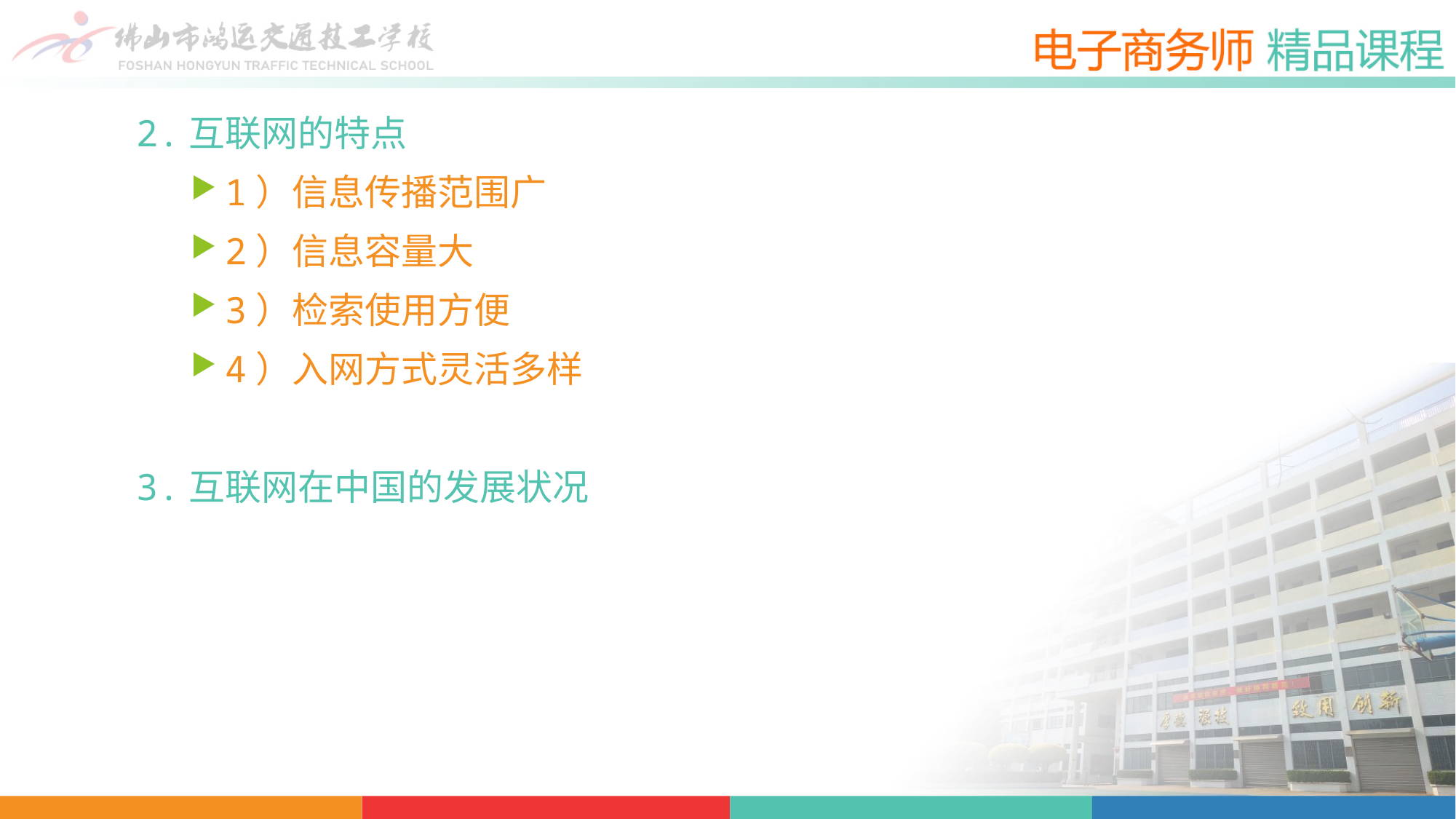

2.互联网的特点
1）信息传播范围广
2）信息容量大
3）检索使用方便
4）入网方式灵活多样

3.互联网在中国的发展状况